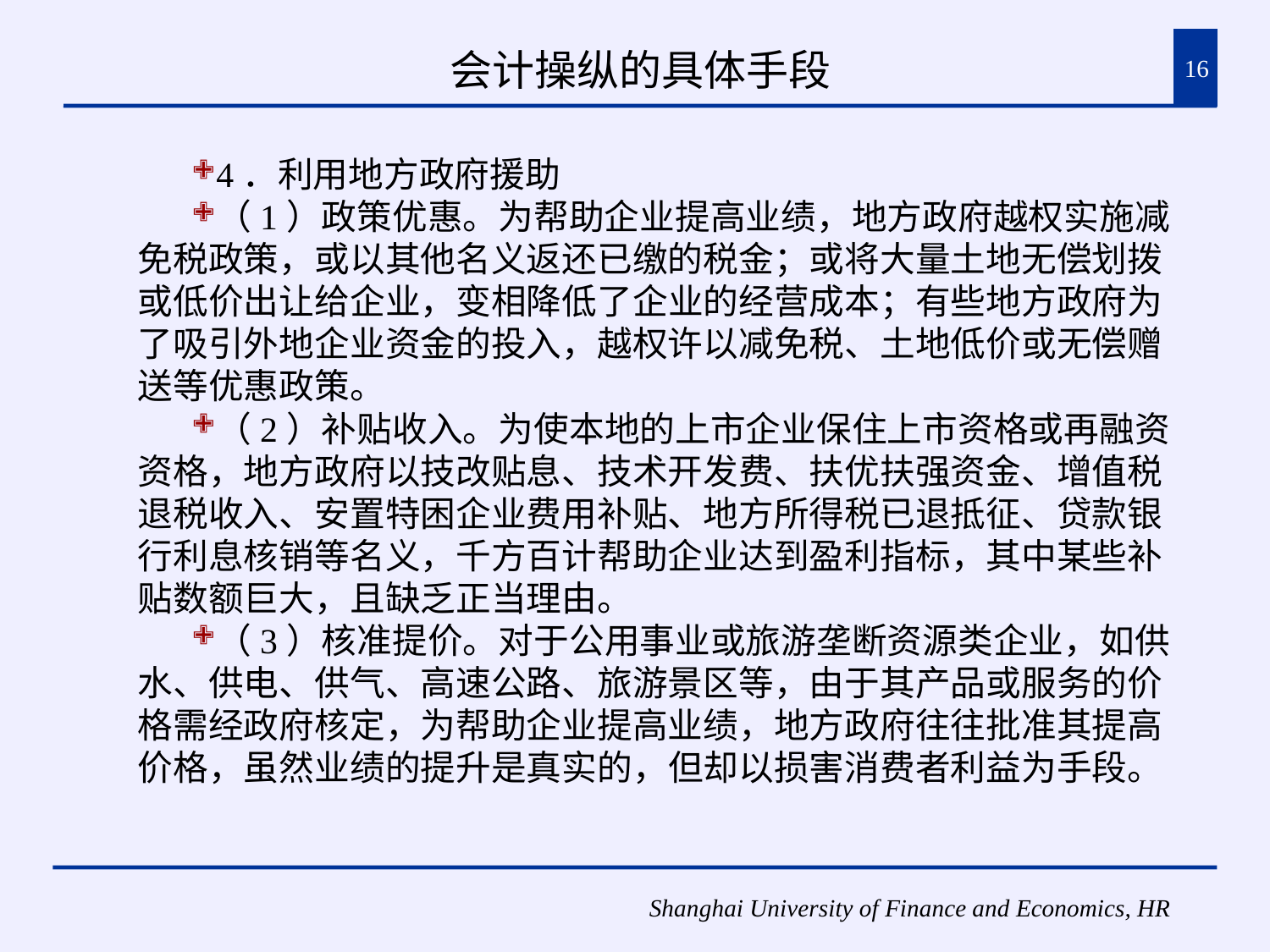

# 会计操纵的具体手段
16
4．利用地方政府援助
（1）政策优惠。为帮助企业提高业绩，地方政府越权实施减免税政策，或以其他名义返还已缴的税金；或将大量土地无偿划拨或低价出让给企业，变相降低了企业的经营成本；有些地方政府为了吸引外地企业资金的投入，越权许以减免税、土地低价或无偿赠送等优惠政策。
（2）补贴收入。为使本地的上市企业保住上市资格或再融资资格，地方政府以技改贴息、技术开发费、扶优扶强资金、增值税退税收入、安置特困企业费用补贴、地方所得税已退抵征、贷款银行利息核销等名义，千方百计帮助企业达到盈利指标，其中某些补贴数额巨大，且缺乏正当理由。
（3）核准提价。对于公用事业或旅游垄断资源类企业，如供水、供电、供气、高速公路、旅游景区等，由于其产品或服务的价格需经政府核定，为帮助企业提高业绩，地方政府往往批准其提高价格，虽然业绩的提升是真实的，但却以损害消费者利益为手段。